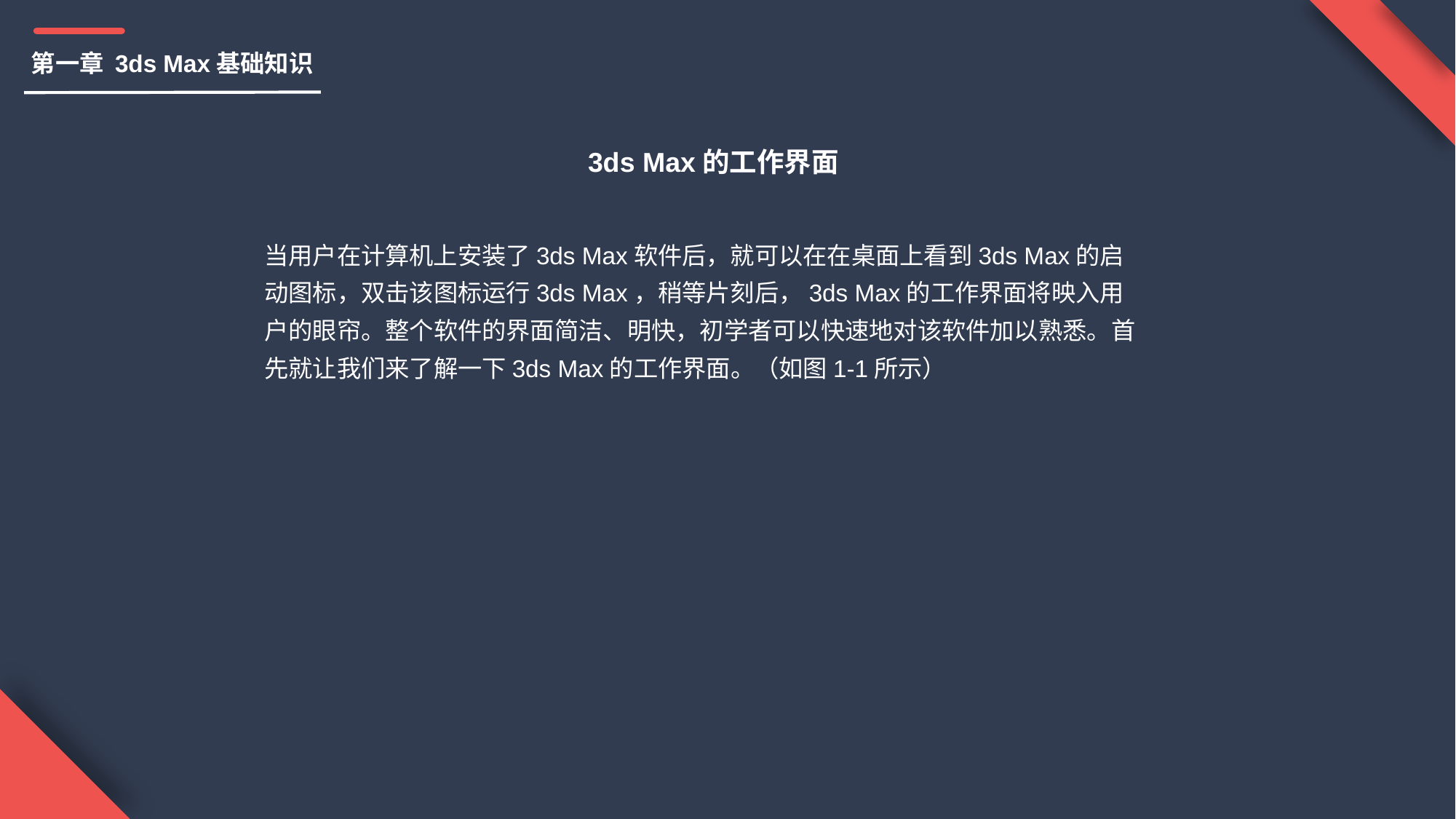

第一章 3ds Max基础知识
3ds Max的工作界面
当用户在计算机上安装了3ds Max软件后，就可以在在桌面上看到3ds Max的启动图标，双击该图标运行3ds Max，稍等片刻后，3ds Max的工作界面将映入用户的眼帘。整个软件的界面简洁、明快，初学者可以快速地对该软件加以熟悉。首先就让我们来了解一下3ds Max的工作界面。（如图1-1所示）